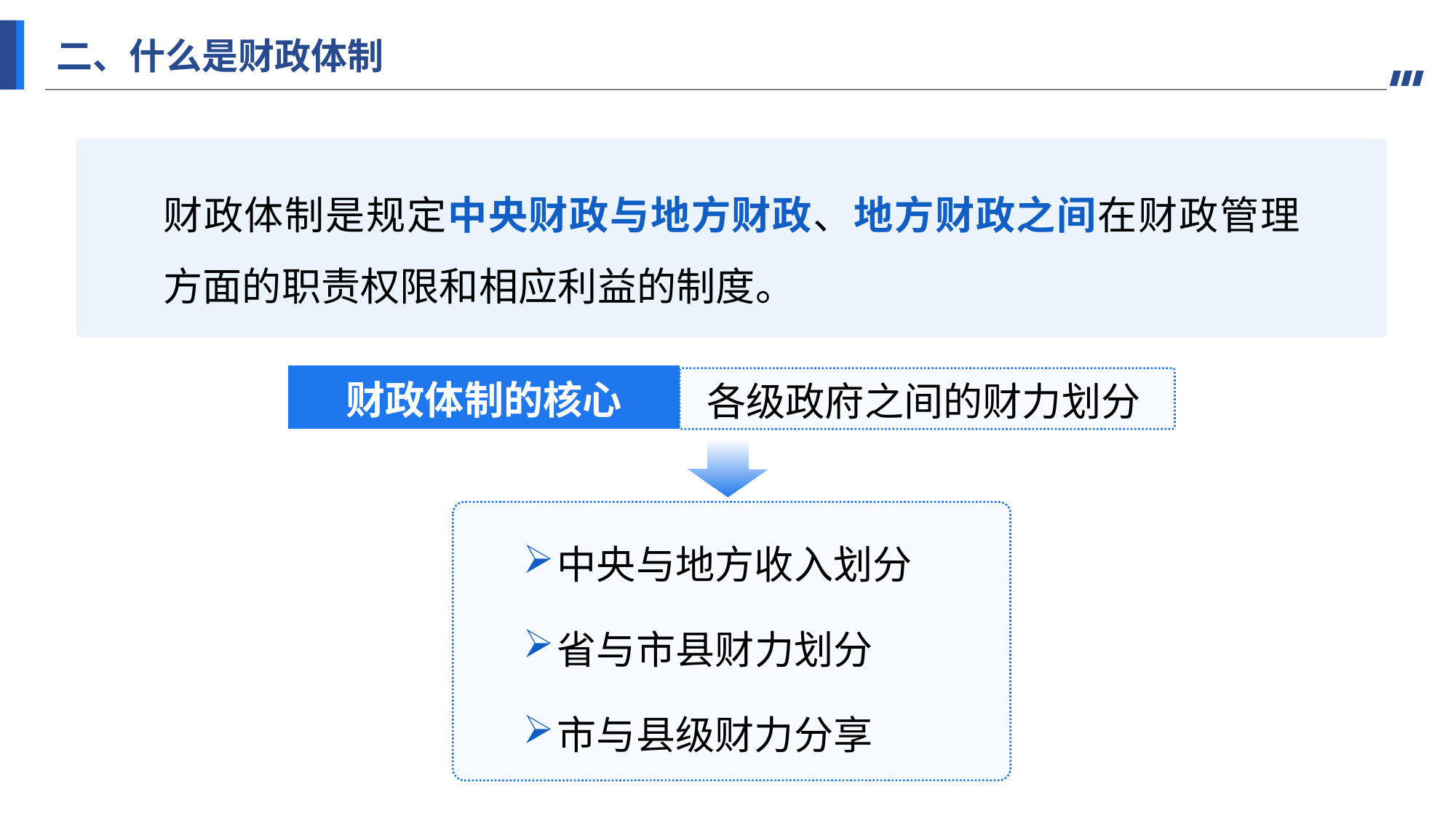

二、什么是财政体制

财政体制是规定中央财政与地方财政、地方财政之间在财政管理方面的职责权限和相应利益的制度。

财政体制的核心

各级政府之间的财力划分

中央与地方收入划分
省与市县财力划分
市与县级财力分享